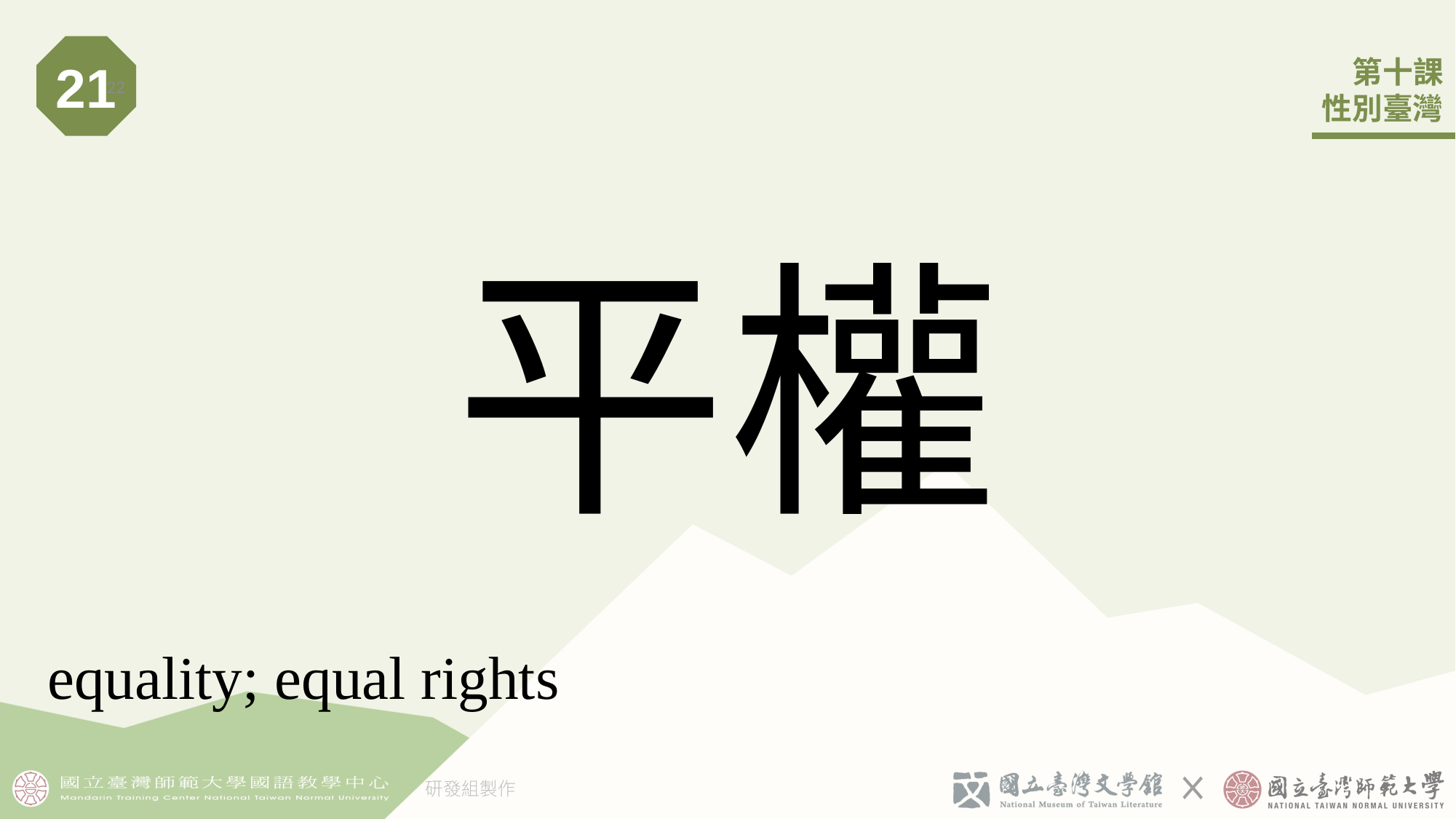

21
22
# 平權
equality; equal rights